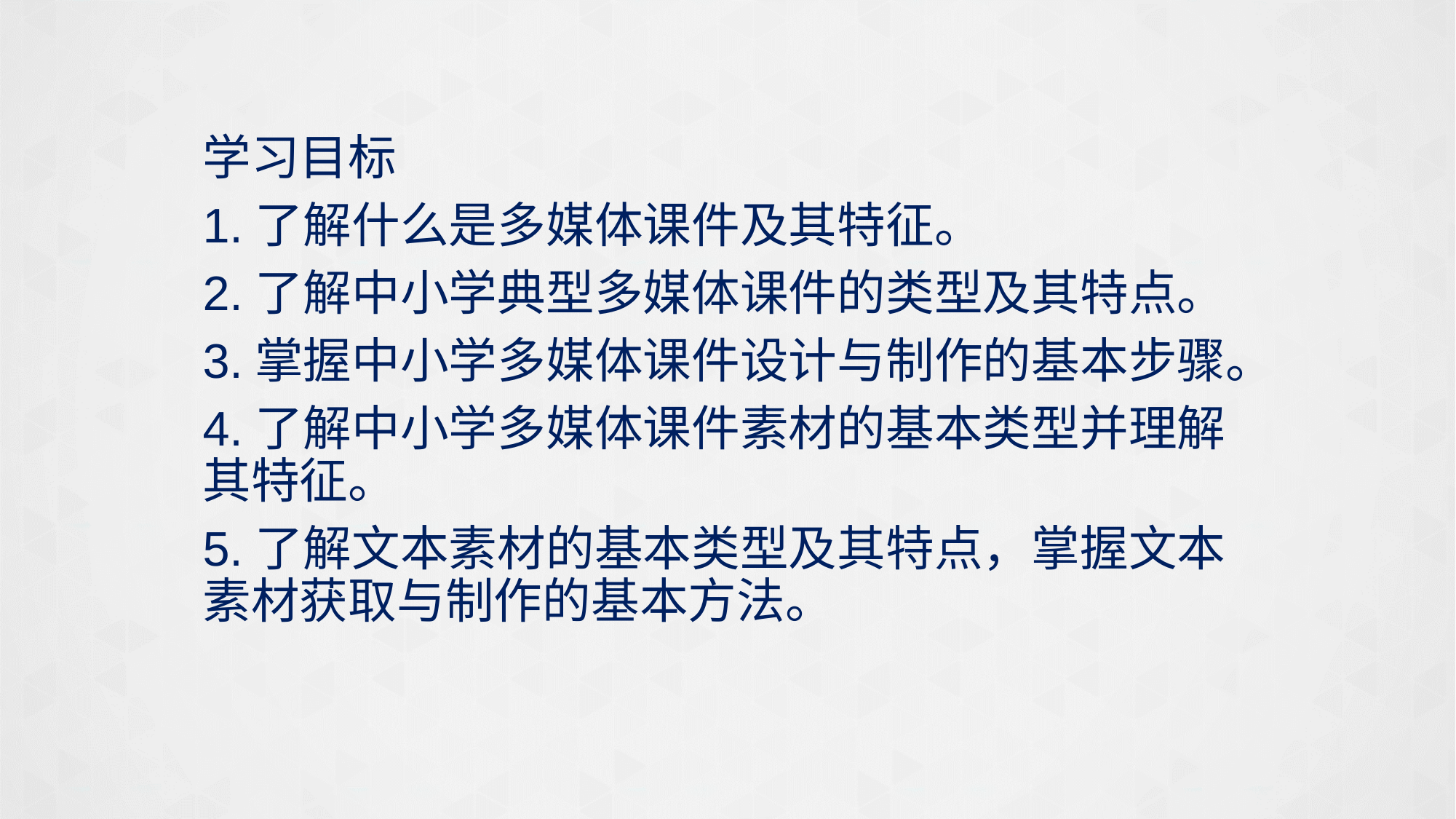

学习目标
1.了解什么是多媒体课件及其特征。
2.了解中小学典型多媒体课件的类型及其特点。
3.掌握中小学多媒体课件设计与制作的基本步骤。
4.了解中小学多媒体课件素材的基本类型并理解其特征。
5.了解文本素材的基本类型及其特点，掌握文本素材获取与制作的基本方法。